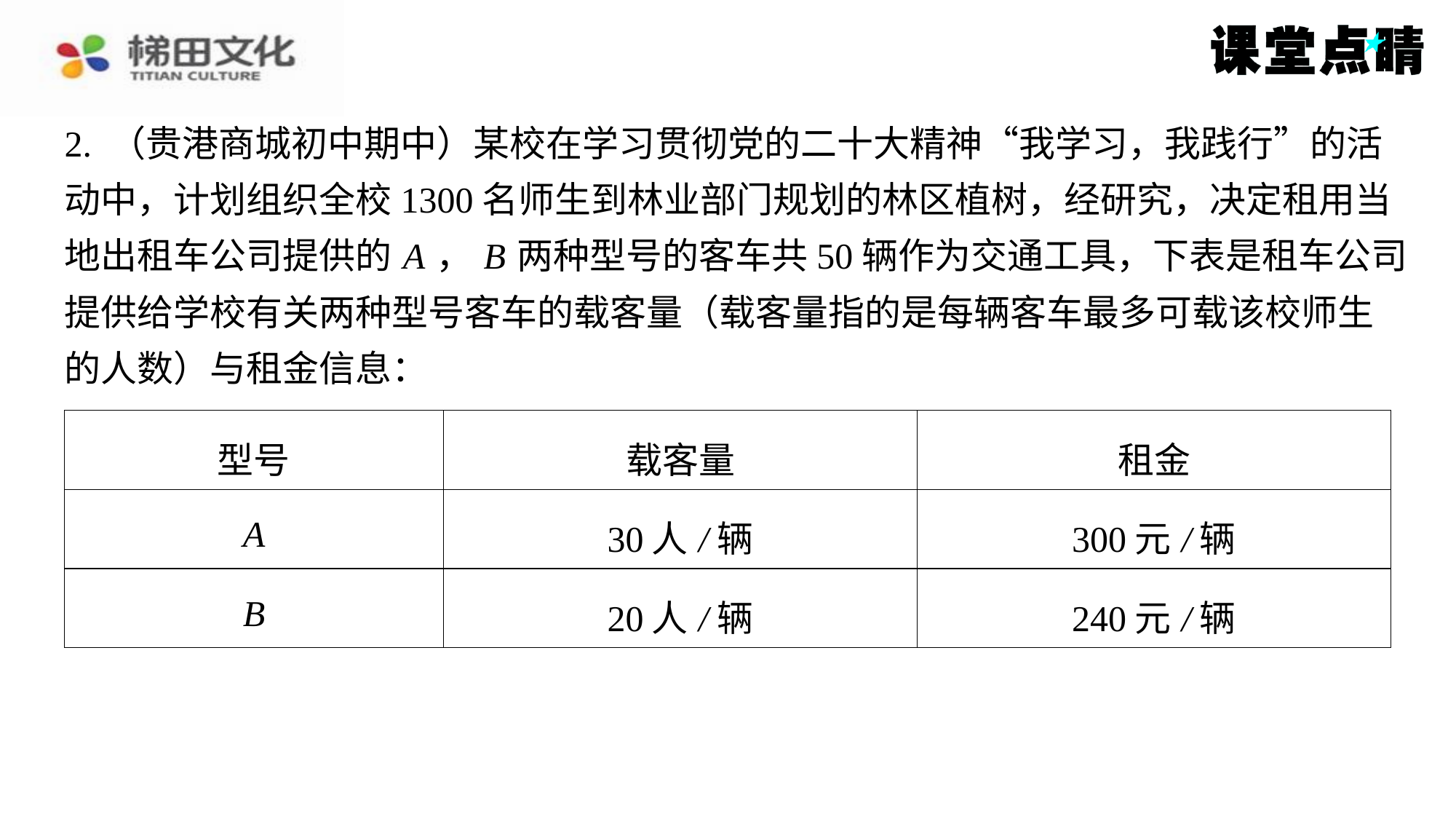

2. （贵港商城初中期中）某校在学习贯彻党的二十大精神“我学习，我践行”的活
动中，计划组织全校1300名师生到林业部门规划的林区植树，经研究，决定租用当
地出租车公司提供的 A ， B 两种型号的客车共50辆作为交通工具，下表是租车公司
提供给学校有关两种型号客车的载客量（载客量指的是每辆客车最多可载该校师生
的人数）与租金信息：
| 型号 | 载客量 | 租金 |
| --- | --- | --- |
| A | 30人/辆 | 300元/辆 |
| B | 20人/辆 | 240元/辆 |